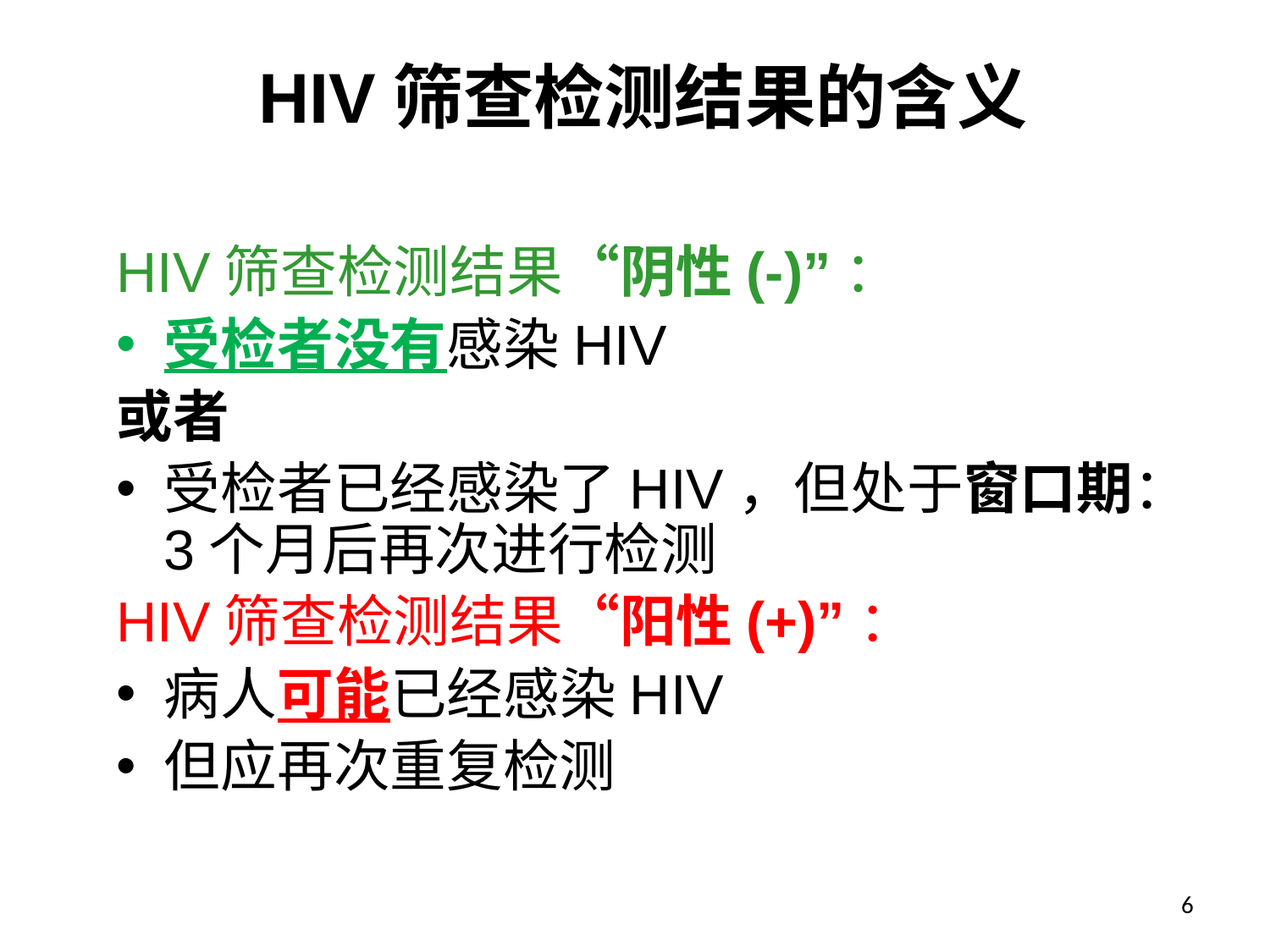

# HIV筛查检测结果的含义
HIV筛查检测结果“阴性(-)”：
受检者没有感染HIV
或者
受检者已经感染了HIV，但处于窗口期：3个月后再次进行检测
HIV筛查检测结果“阳性(+)”：
病人可能已经感染HIV
但应再次重复检测
6